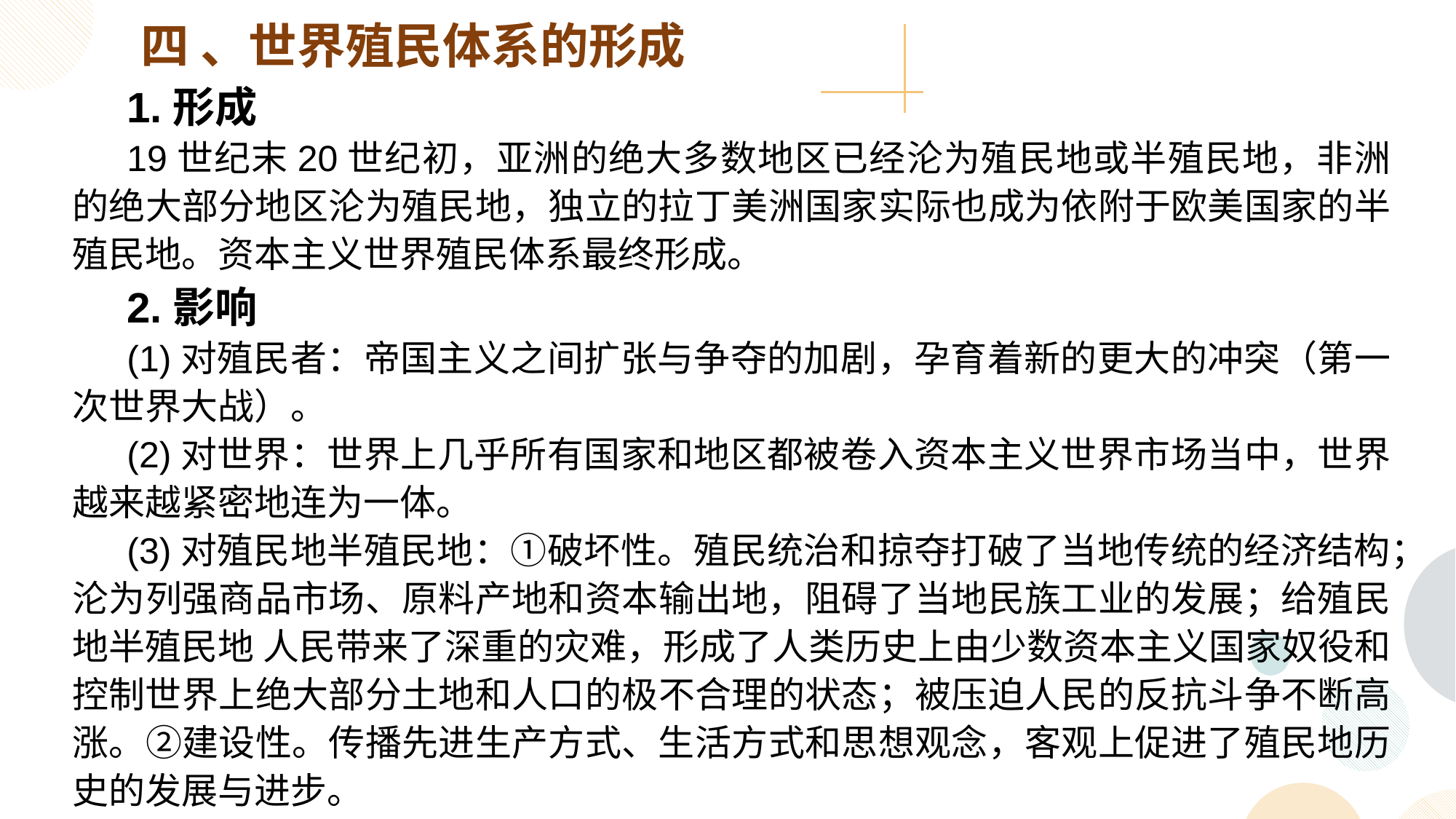

四 、世界殖民体系的形成
1.形成
19世纪末20世纪初，亚洲的绝大多数地区已经沦为殖民地或半殖民地，非洲的绝大部分地区沦为殖民地，独立的拉丁美洲国家实际也成为依附于欧美国家的半殖民地。资本主义世界殖民体系最终形成。
2.影响
(1)对殖民者：帝国主义之间扩张与争夺的加剧，孕育着新的更大的冲突（第一次世界大战）。
(2)对世界：世界上几乎所有国家和地区都被卷入资本主义世界市场当中，世界越来越紧密地连为一体。
(3)对殖民地半殖民地：①破坏性。殖民统治和掠夺打破了当地传统的经济结构；沦为列强商品市场、原料产地和资本输出地，阻碍了当地民族工业的发展；给殖民地半殖民地 人民带来了深重的灾难，形成了人类历史上由少数资本主义国家奴役和控制世界上绝大部分土地和人口的极不合理的状态；被压迫人民的反抗斗争不断高涨。②建设性。传播先进生产方式、生活方式和思想观念，客观上促进了殖民地历史的发展与进步。